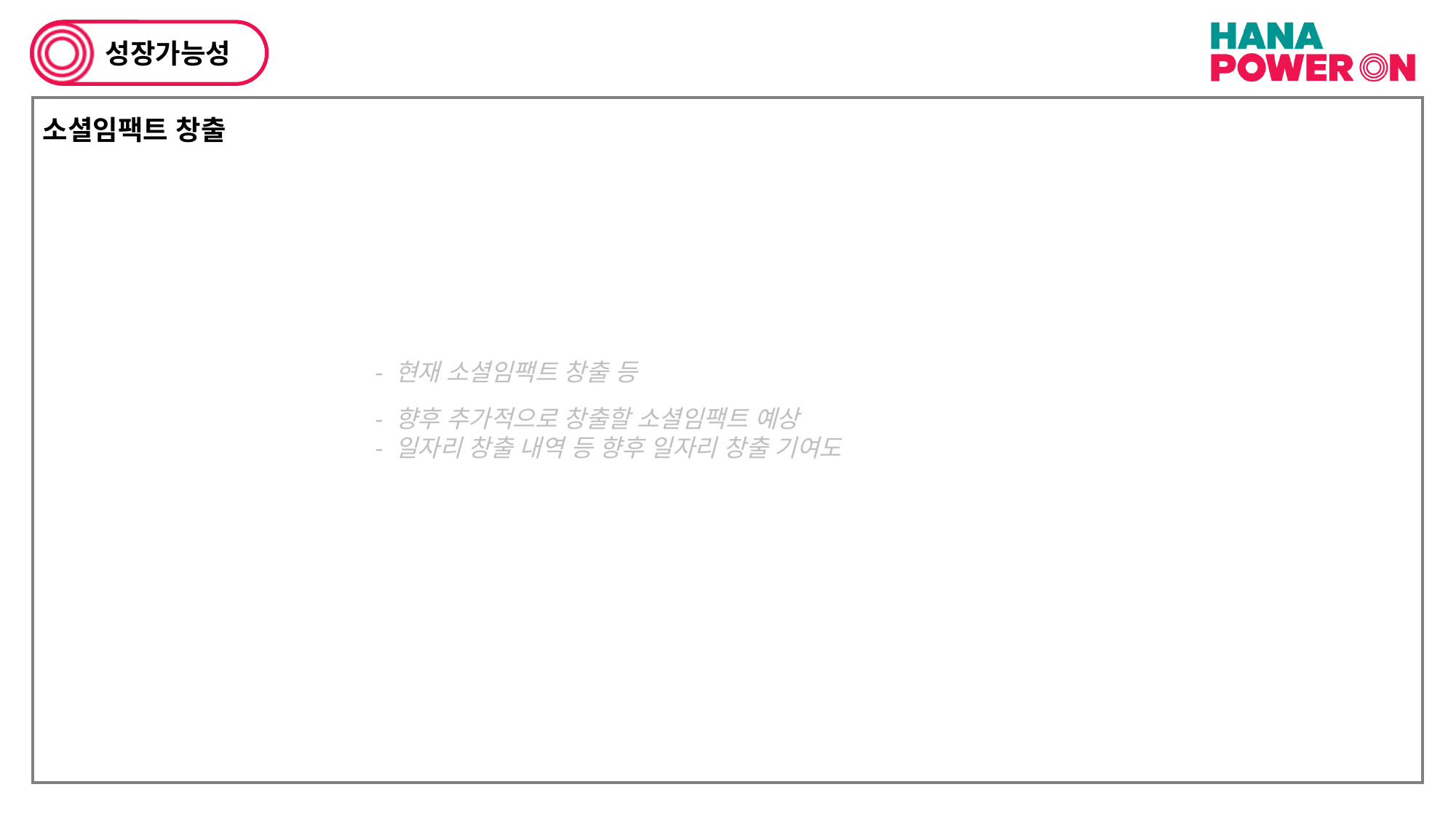

성장가능성
소셜임팩트 창출
- 현재 소셜임팩트 창출 등
- 향후 추가적으로 창출할 소셜임팩트 예상
- 일자리 창출 내역 등 향후 일자리 창출 기여도